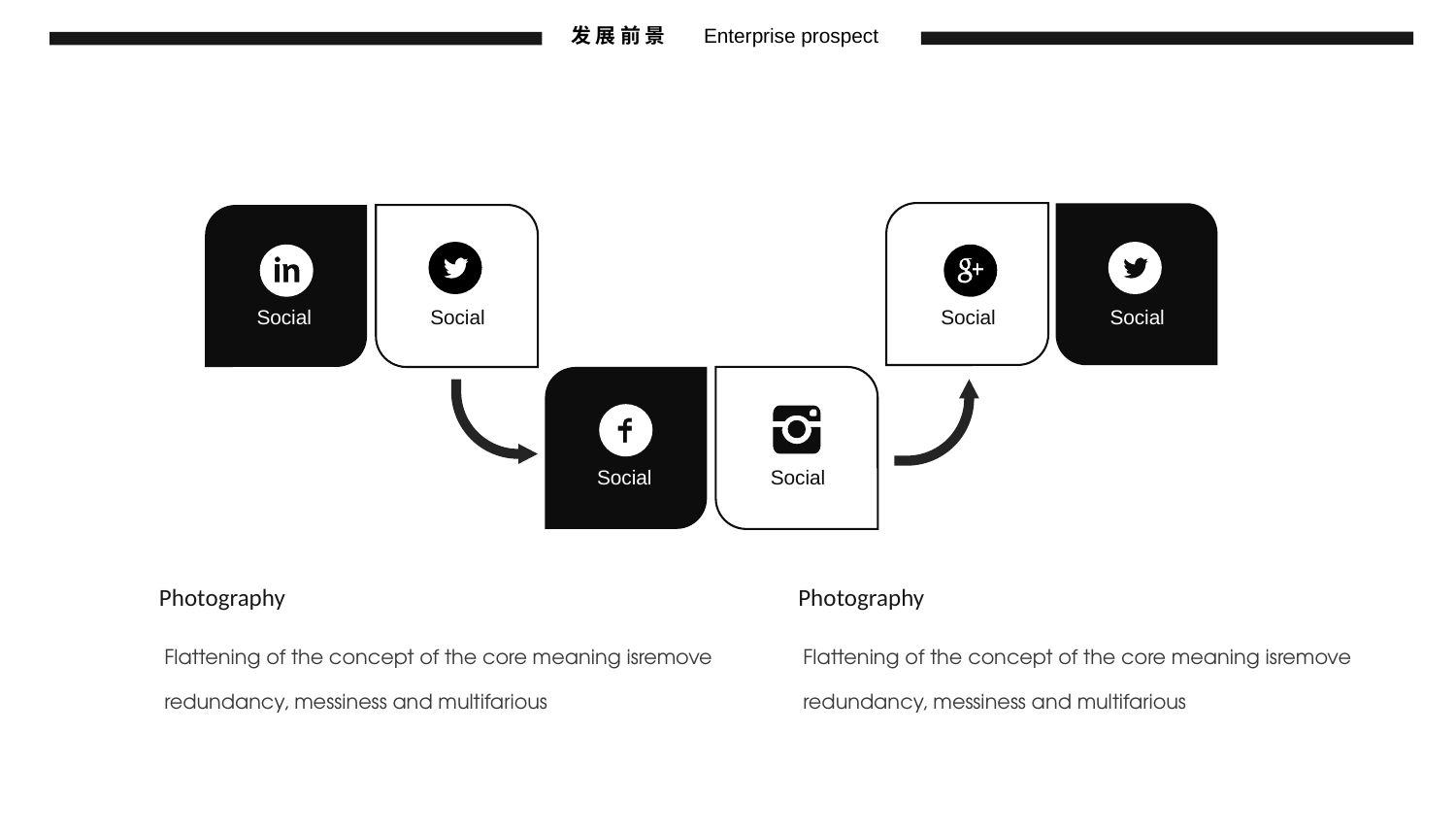

发 展 前 景
Enterprise prospect

Social

Social

Social

Social

Social

Social

Photography
Photography
Flattening of the concept of the core meaning isremove redundancy, messiness and multifarious
Flattening of the concept of the core meaning isremove redundancy, messiness and multifarious